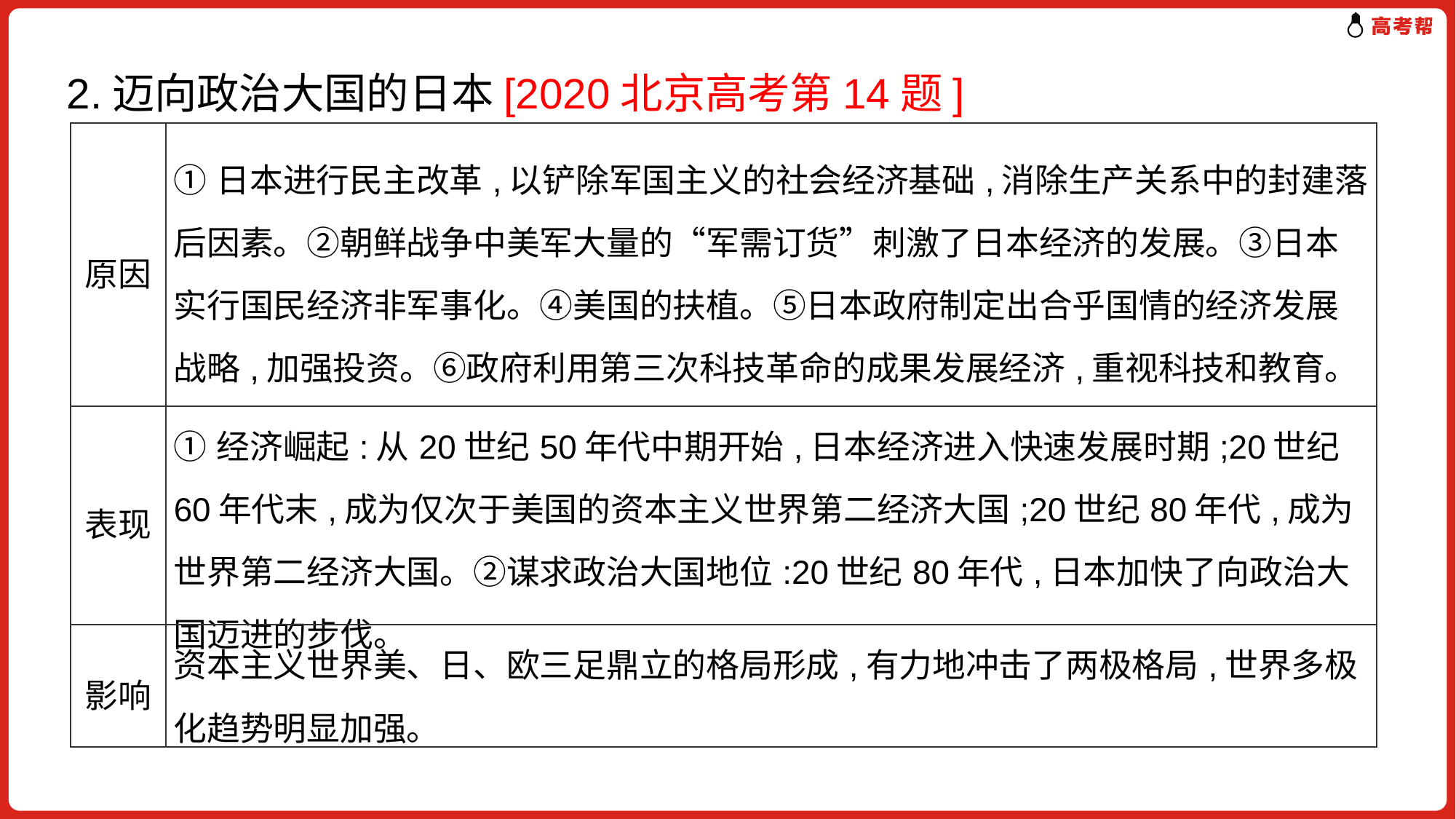

2.迈向政治大国的日本[2020北京高考第14题]
| 原因 | ①日本进行民主改革,以铲除军国主义的社会经济基础,消除生产关系中的封建落后因素。②朝鲜战争中美军大量的“军需订货”刺激了日本经济的发展。③日本实行国民经济非军事化。④美国的扶植。⑤日本政府制定出合乎国情的经济发展战略,加强投资。⑥政府利用第三次科技革命的成果发展经济,重视科技和教育。 |
| --- | --- |
| 表现 | ①经济崛起:从20世纪50年代中期开始,日本经济进入快速发展时期;20世纪60年代末,成为仅次于美国的资本主义世界第二经济大国;20世纪80年代,成为世界第二经济大国。②谋求政治大国地位:20世纪80年代,日本加快了向政治大国迈进的步伐。 |
| 影响 | 资本主义世界美、日、欧三足鼎立的格局形成,有力地冲击了两极格局,世界多极化趋势明显加强。 |